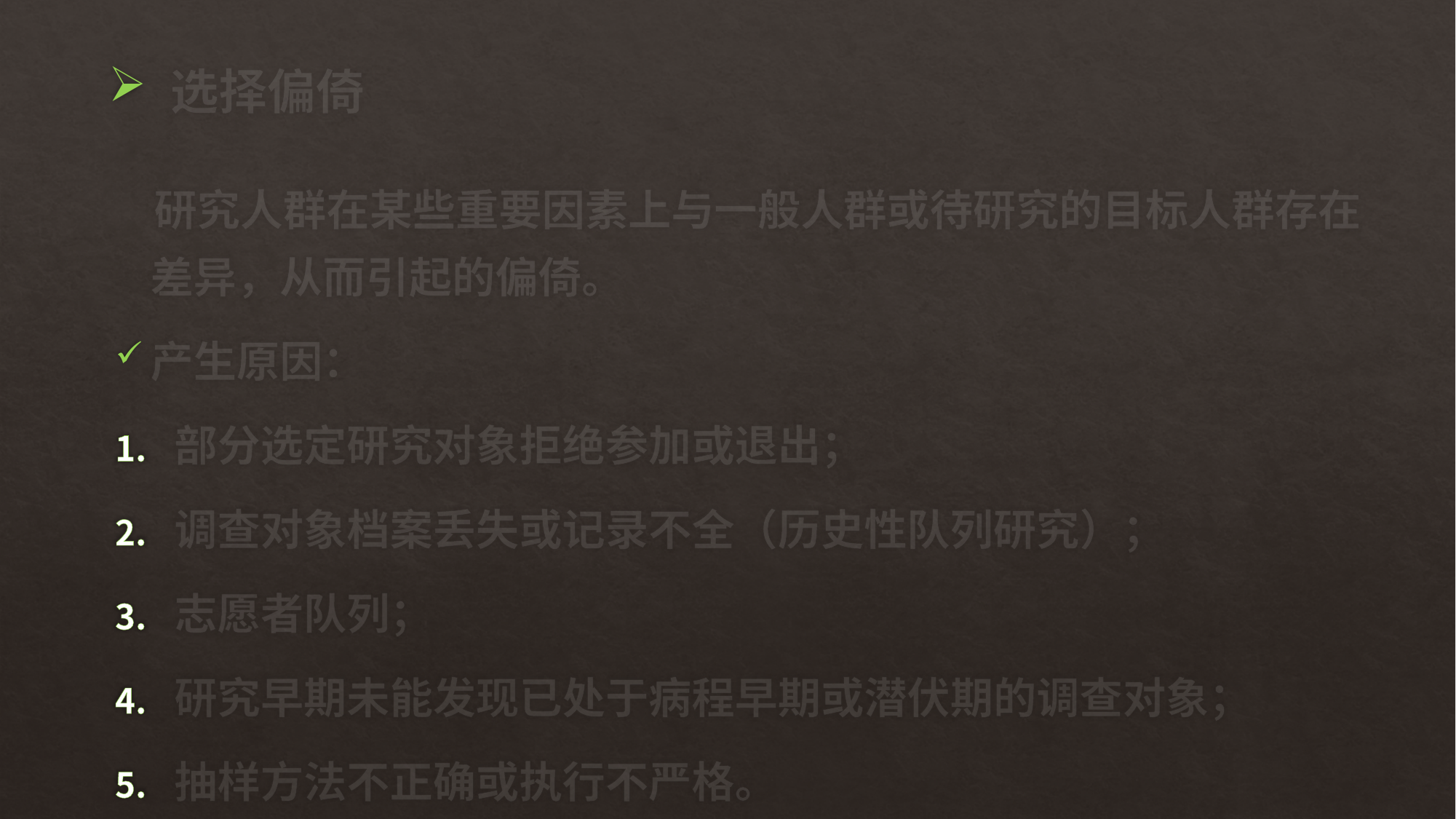

# 选择偏倚
   研究人群在某些重要因素上与一般人群或待研究的目标人群存在差异，从而引起的偏倚。
产生原因：
部分选定研究对象拒绝参加或退出；
调查对象档案丢失或记录不全（历史性队列研究）；
志愿者队列；
研究早期未能发现已处于病程早期或潜伏期的调查对象；
抽样方法不正确或执行不严格。